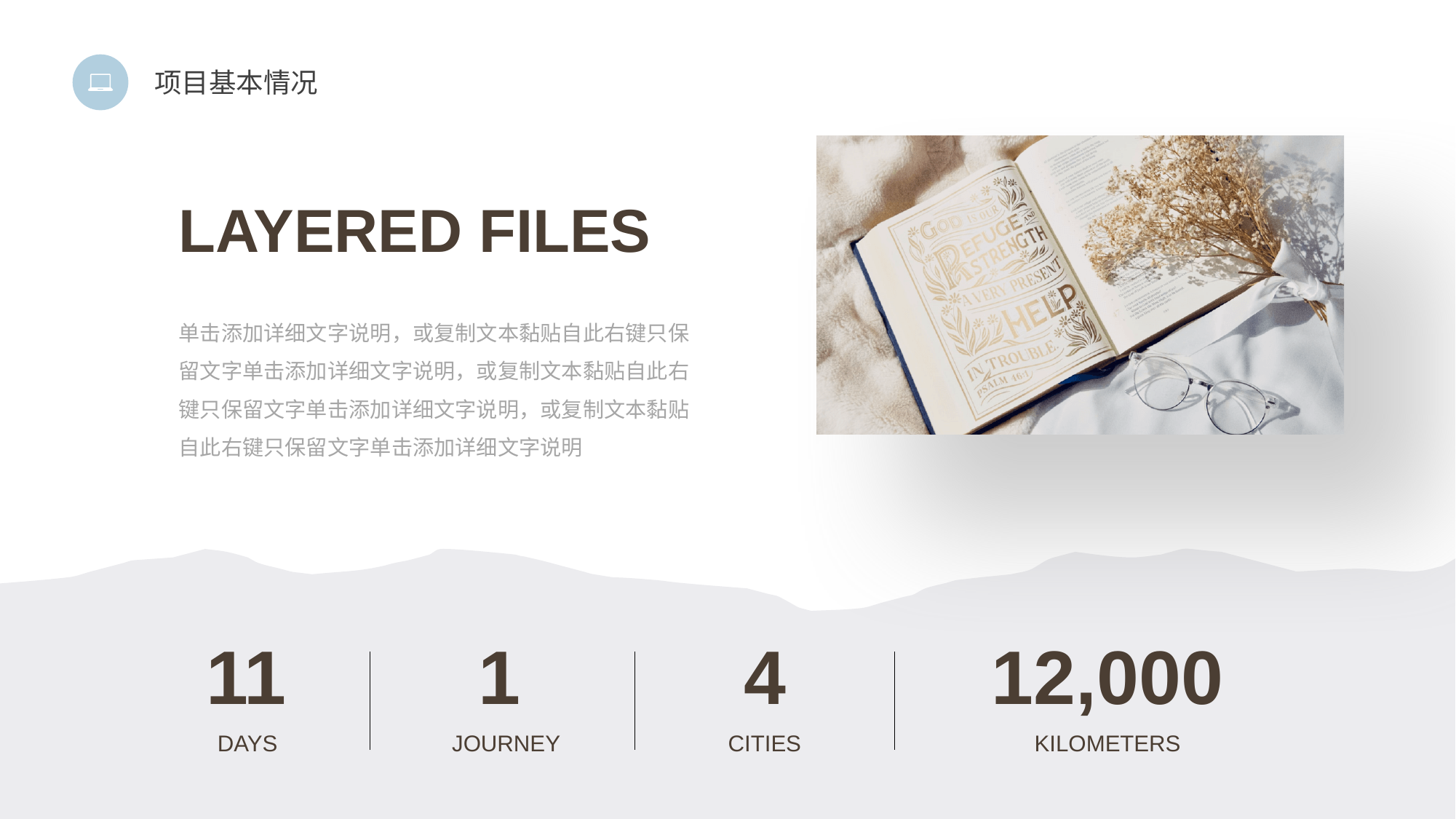

项目基本情况

LAYERED FILES
单击添加详细文字说明，或复制文本黏贴自此右键只保留文字单击添加详细文字说明，或复制文本黏贴自此右键只保留文字单击添加详细文字说明，或复制文本黏贴自此右键只保留文字单击添加详细文字说明

11
1
4
12,000
DAYS
JOURNEY
CITIES
KILOMETERS